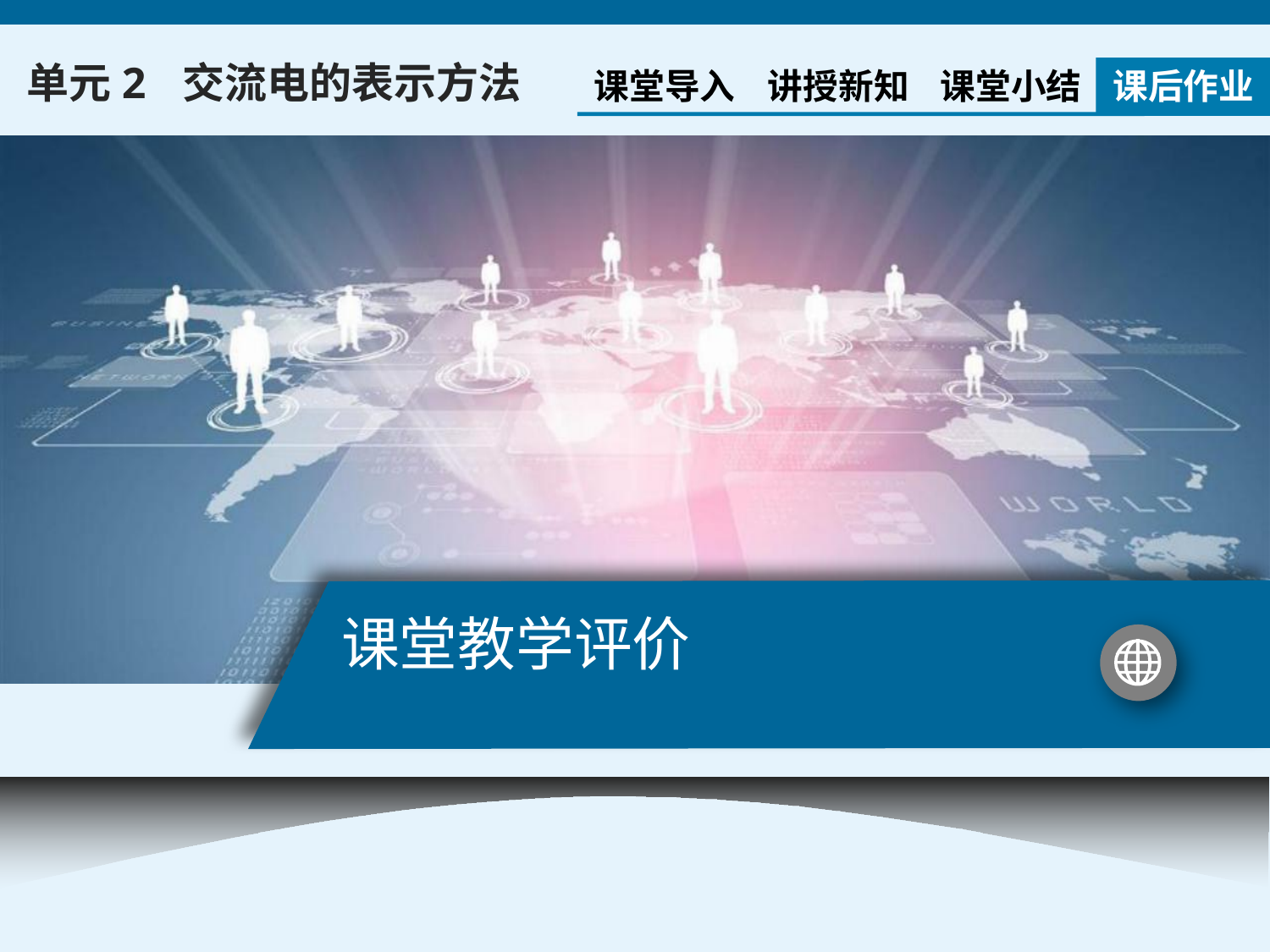

单元2 交流电的表示方法
课堂导入
讲授新知
课堂小结
课后作业
# 课堂教学评价